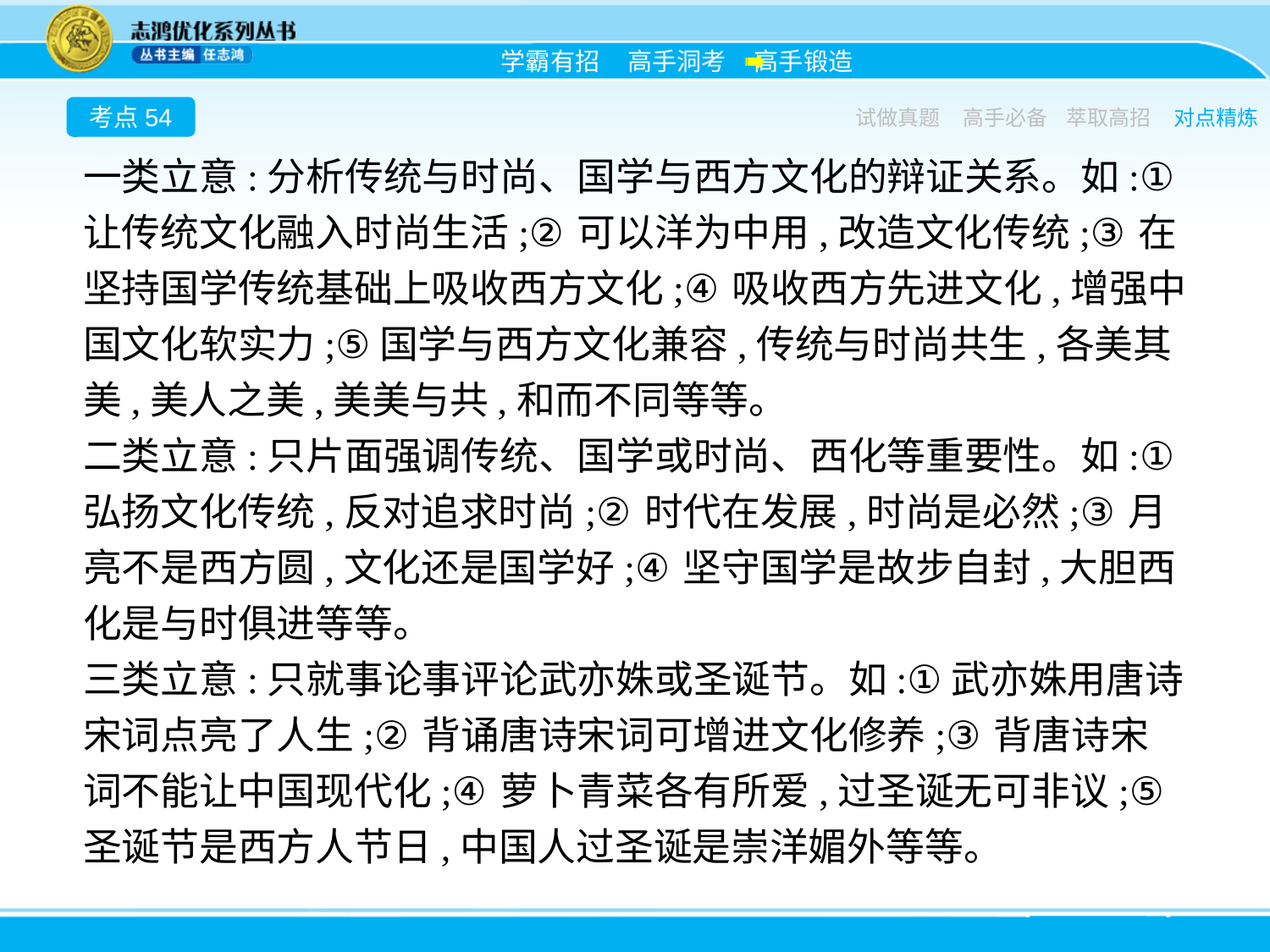

考点54
试做真题
高手必备
萃取高招
对点精炼
一类立意:分析传统与时尚、国学与西方文化的辩证关系。如:①让传统文化融入时尚生活;②可以洋为中用,改造文化传统;③在坚持国学传统基础上吸收西方文化;④吸收西方先进文化,增强中国文化软实力;⑤国学与西方文化兼容,传统与时尚共生,各美其美,美人之美,美美与共,和而不同等等。
二类立意:只片面强调传统、国学或时尚、西化等重要性。如:①弘扬文化传统,反对追求时尚;②时代在发展,时尚是必然;③月亮不是西方圆,文化还是国学好;④坚守国学是故步自封,大胆西化是与时俱进等等。
三类立意:只就事论事评论武亦姝或圣诞节。如:①武亦姝用唐诗宋词点亮了人生;②背诵唐诗宋词可增进文化修养;③背唐诗宋词不能让中国现代化;④萝卜青菜各有所爱,过圣诞无可非议;⑤圣诞节是西方人节日,中国人过圣诞是崇洋媚外等等。